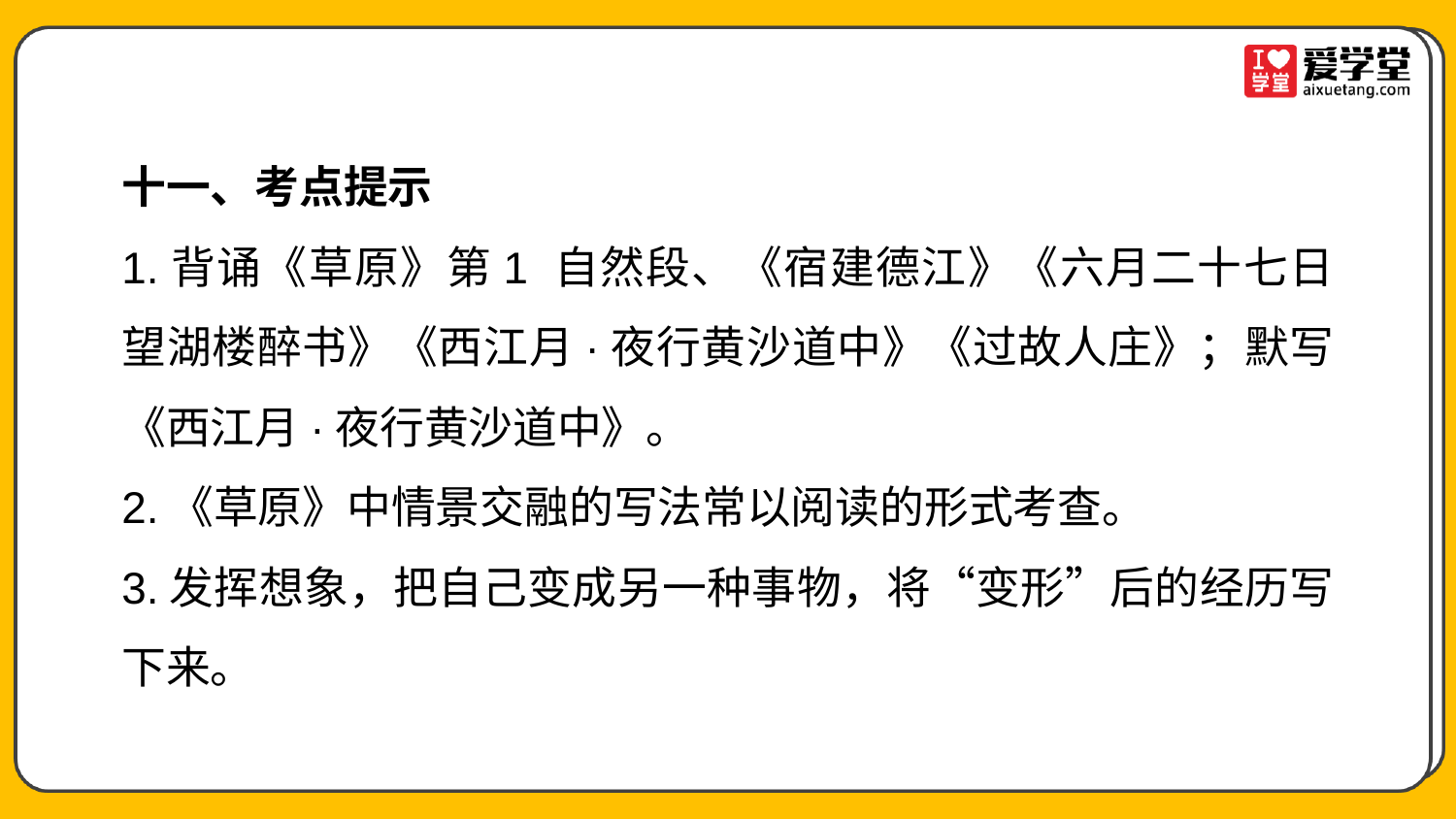

十一、考点提示
1.背诵《草原》第1 自然段、《宿建德江》《六月二十七日望湖楼醉书》《西江月·夜行黄沙道中》《过故人庄》；默写《西江月·夜行黄沙道中》。
2.《草原》中情景交融的写法常以阅读的形式考查。
3.发挥想象，把自己变成另一种事物，将“变形”后的经历写下来。